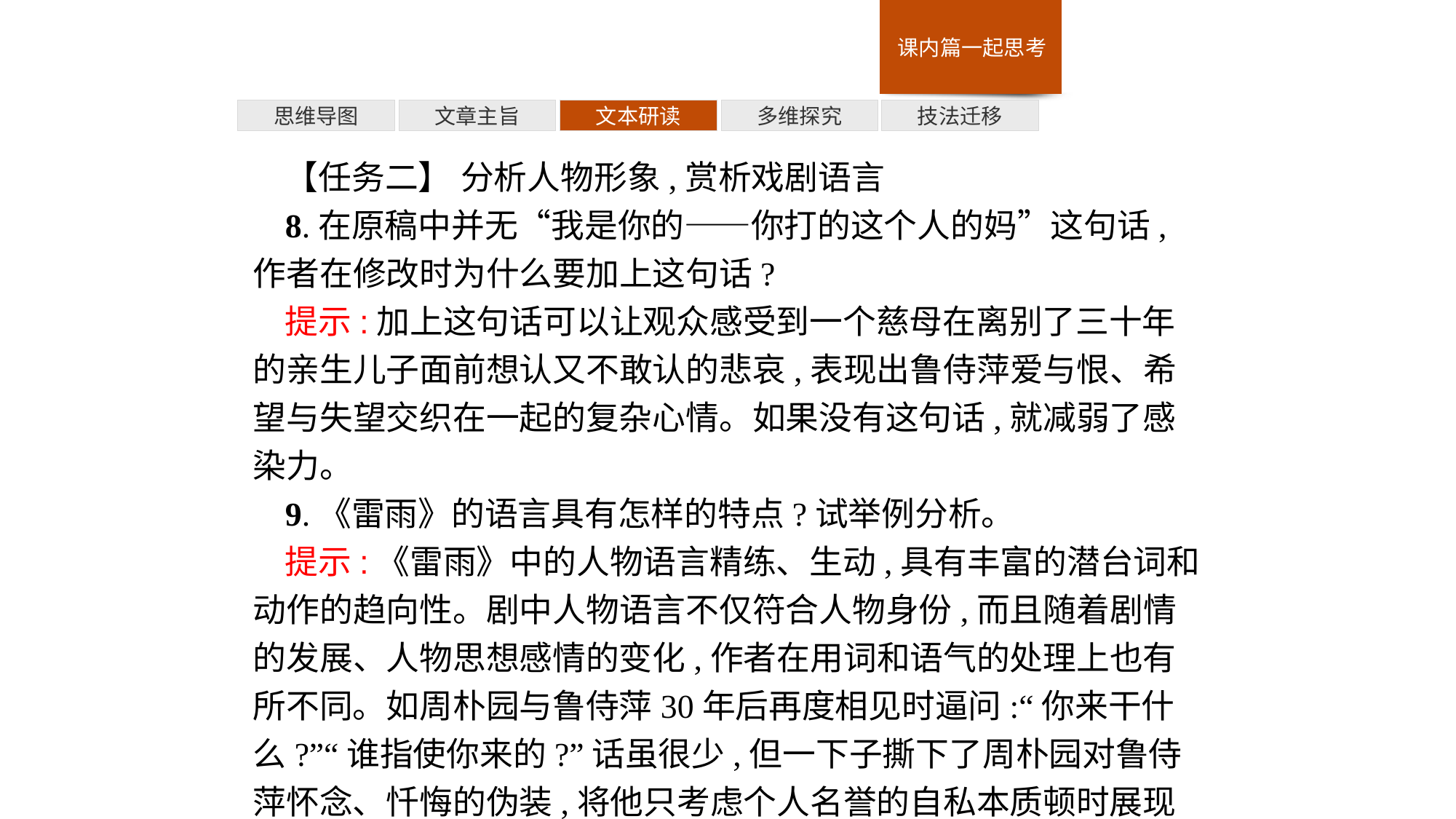

多维探究
思维导图
文章主旨
文本研读
技法迁移
【任务二】 分析人物形象,赏析戏剧语言
8.在原稿中并无“我是你的——你打的这个人的妈”这句话,作者在修改时为什么要加上这句话?
提示:加上这句话可以让观众感受到一个慈母在离别了三十年的亲生儿子面前想认又不敢认的悲哀,表现出鲁侍萍爱与恨、希望与失望交织在一起的复杂心情。如果没有这句话,就减弱了感染力。
9.《雷雨》的语言具有怎样的特点?试举例分析。
提示:《雷雨》中的人物语言精练、生动,具有丰富的潜台词和动作的趋向性。剧中人物语言不仅符合人物身份,而且随着剧情的发展、人物思想感情的变化,作者在用词和语气的处理上也有所不同。如周朴园与鲁侍萍30年后再度相见时逼问:“你来干什么?”“谁指使你来的?”话虽很少,但一下子撕下了周朴园对鲁侍萍怀念、忏悔的伪装,将他只考虑个人名誉的自私本质顿时展现了出来。